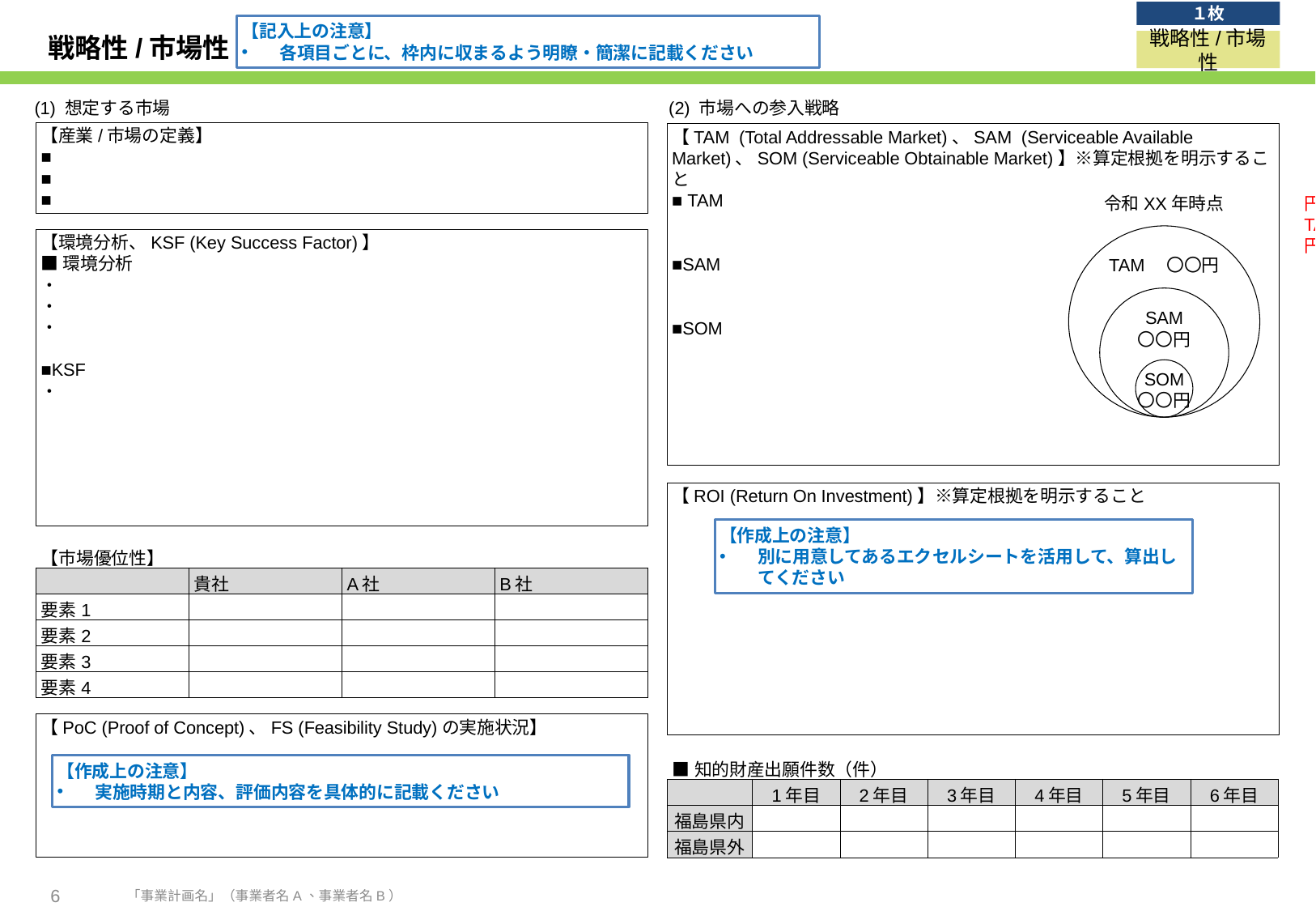

１枚
【記入上の注意】
各項目ごとに、枠内に収まるよう明瞭・簡潔に記載ください
# 戦略性/市場性
戦略性/市場性
(1) 想定する市場
(2) 市場への参入戦略
【産業/市場の定義】
■
■
■
【TAM  (Total Addressable Market)、SAM  (Serviceable Available Market)、SOM (Serviceable Obtainable Market)】※算定根拠を明示すること
■ TAM

■SAM

■SOM
令和XX年時点
円直径の試算は、添付のエクセルファイルを使用ください。
TAM、SAM、SOMの市場規模を入力し、円の直径を
円オブジェクトに設定してください。
TAM　〇〇円

【環境分析、KSF (Key Success Factor)】
■環境分析
・
・
・

■KSF
・
|  | 円の直径 （cm） | 円の半径 （cm） | 円の面積 （cm2） | 市場規模 （億円） |
| --- | --- | --- | --- | --- |
| TAM | 4.0 | 2.0 | 12.6 | 10,000 |
| SAM | 2.7 | 1.3 | 5.7 | 4,500 |
| SOM | 1.2 | 0.6 | 1.1 | 900 |
SAM
〇〇円
SOM
〇〇円
【ROI (Return On Investment)】※算定根拠を明示すること

【作成上の注意】
別に用意してあるエクセルシートを活用して、算出してください
| 【市場優位性】 |  |  |  |
| --- | --- | --- | --- |
|  | 貴社 | A社 | B社 |
| 要素1 |  |  |  |
| 要素2 |  |  |  |
| 要素3 |  |  |  |
| 要素4 |  |  |  |
【PoC (Proof of Concept)、FS (Feasibility Study)の実施状況】
| ■知的財産出願件数（件） |  |  |  |  |  |  |
| --- | --- | --- | --- | --- | --- | --- |
|  | 1年目 | 2年目 | 3年目 | 4年目 | 5年目 | 6年目 |
| 福島県内 |  |  |  |  |  |  |
| 福島県外 |  |  |  |  |  |  |
【作成上の注意】
実施時期と内容、評価内容を具体的に記載ください
6
「事業計画名」（事業者名A、事業者名B）